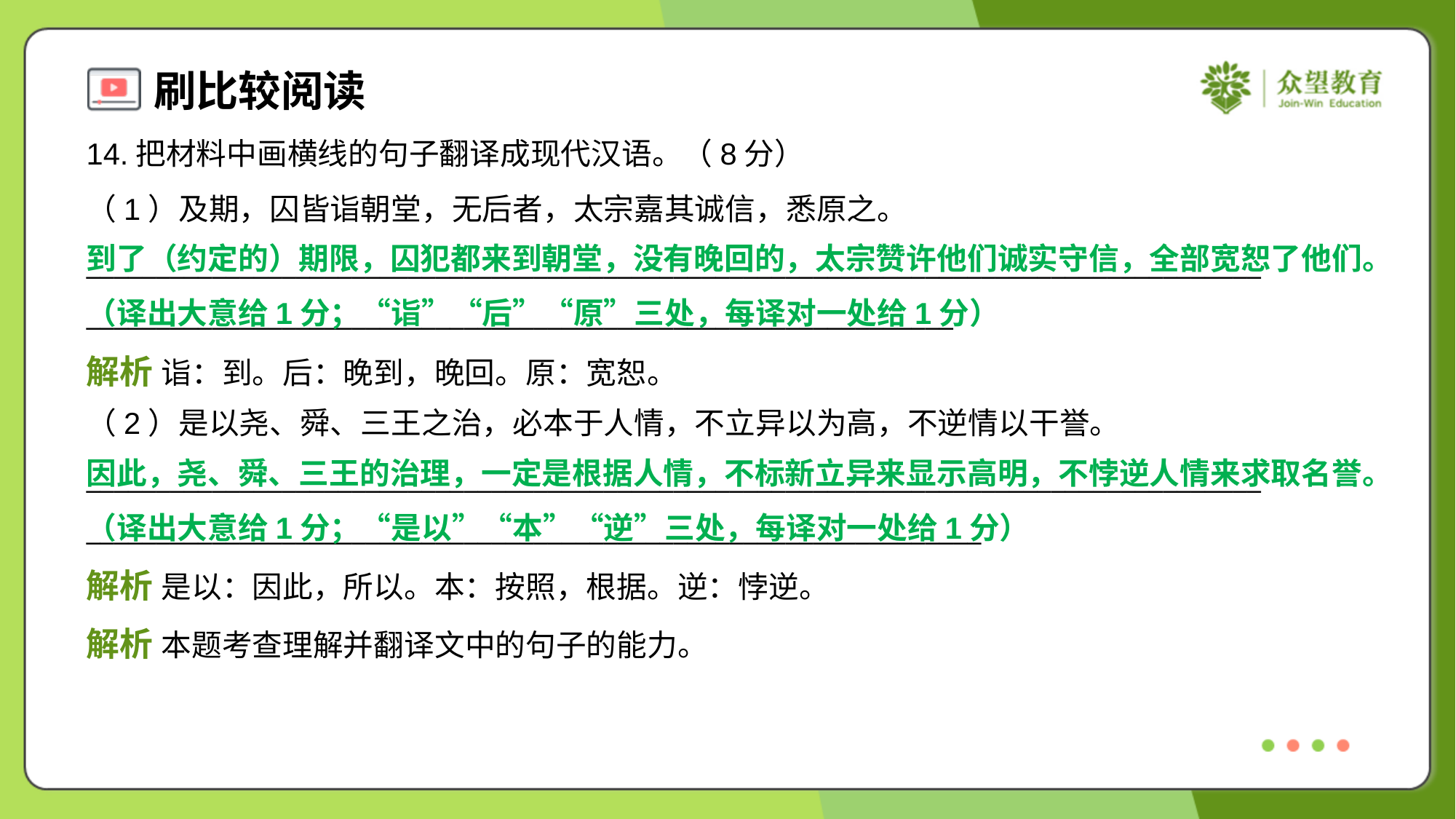

14.把材料中画横线的句子翻译成现代汉语。（8分）
（1）及期，囚皆诣朝堂，无后者，太宗嘉其诚信，悉原之。
____________________________________________________________________________________
______________________________________________________________
到了（约定的）期限，囚犯都来到朝堂，没有晚回的，太宗赞许他们诚实守信，全部宽恕了他们。（译出大意给1分；“诣”“后”“原”三处，每译对一处给1分）
解析 诣：到。后：晚到，晚回。原：宽恕。
（2）是以尧、舜、三王之治，必本于人情，不立异以为高，不逆情以干誉。
____________________________________________________________________________________
________________________________________________________________
因此，尧、舜、三王的治理，一定是根据人情，不标新立异来显示高明，不悖逆人情来求取名誉。（译出大意给1分；“是以”“本”“逆”三处，每译对一处给1分）
解析 是以：因此，所以。本：按照，根据。逆：悖逆。
解析 本题考查理解并翻译文中的句子的能力。